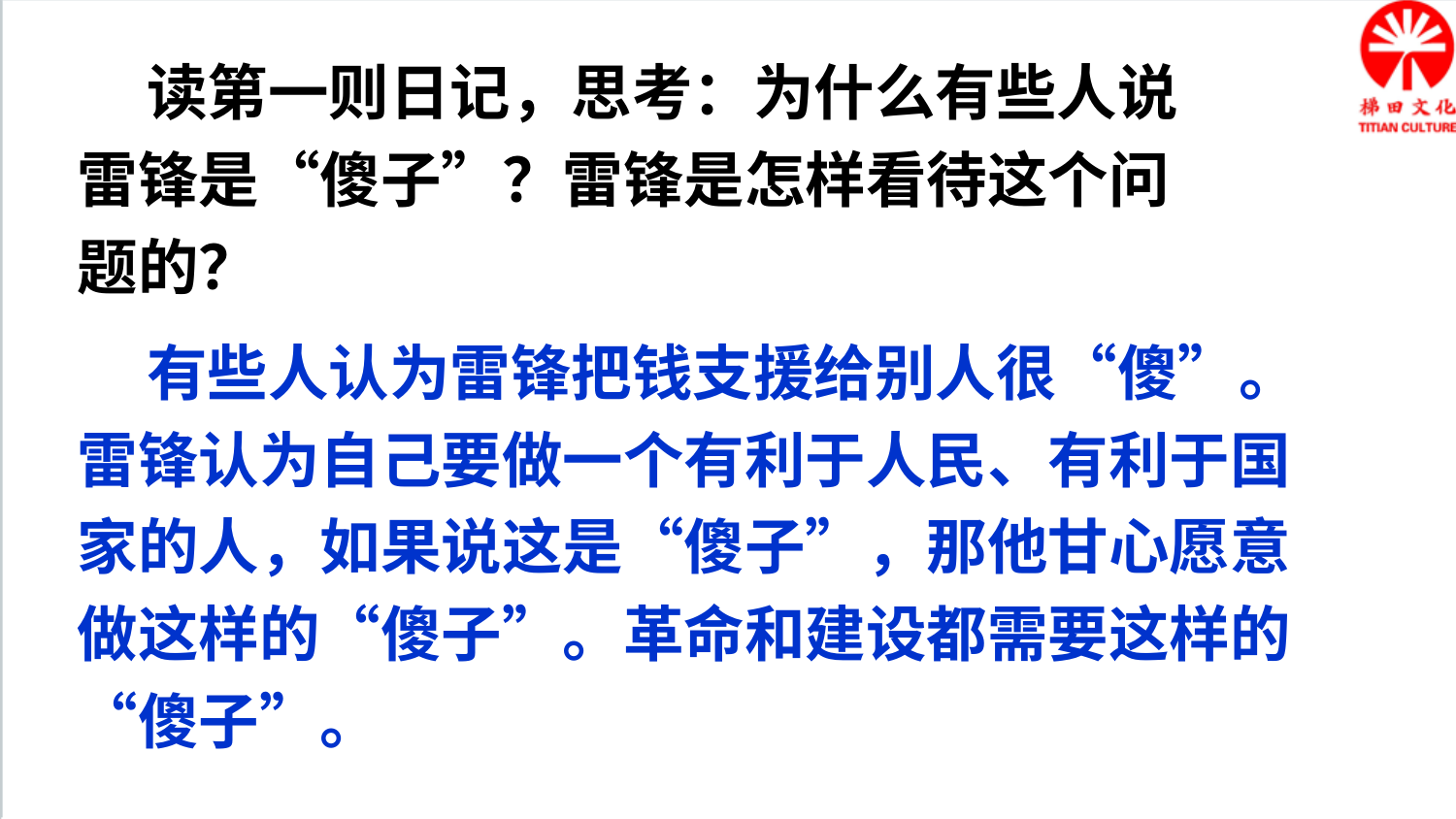

读第一则日记，思考：为什么有些人说雷锋是“傻子”？雷锋是怎样看待这个问题的？
    有些人认为雷锋把钱支援给别人很“傻”。雷锋认为自己要做一个有利于人民、有利于国家的人，如果说这是“傻子”，那他甘心愿意做这样的“傻子”。革命和建设都需要这样的“傻子”。